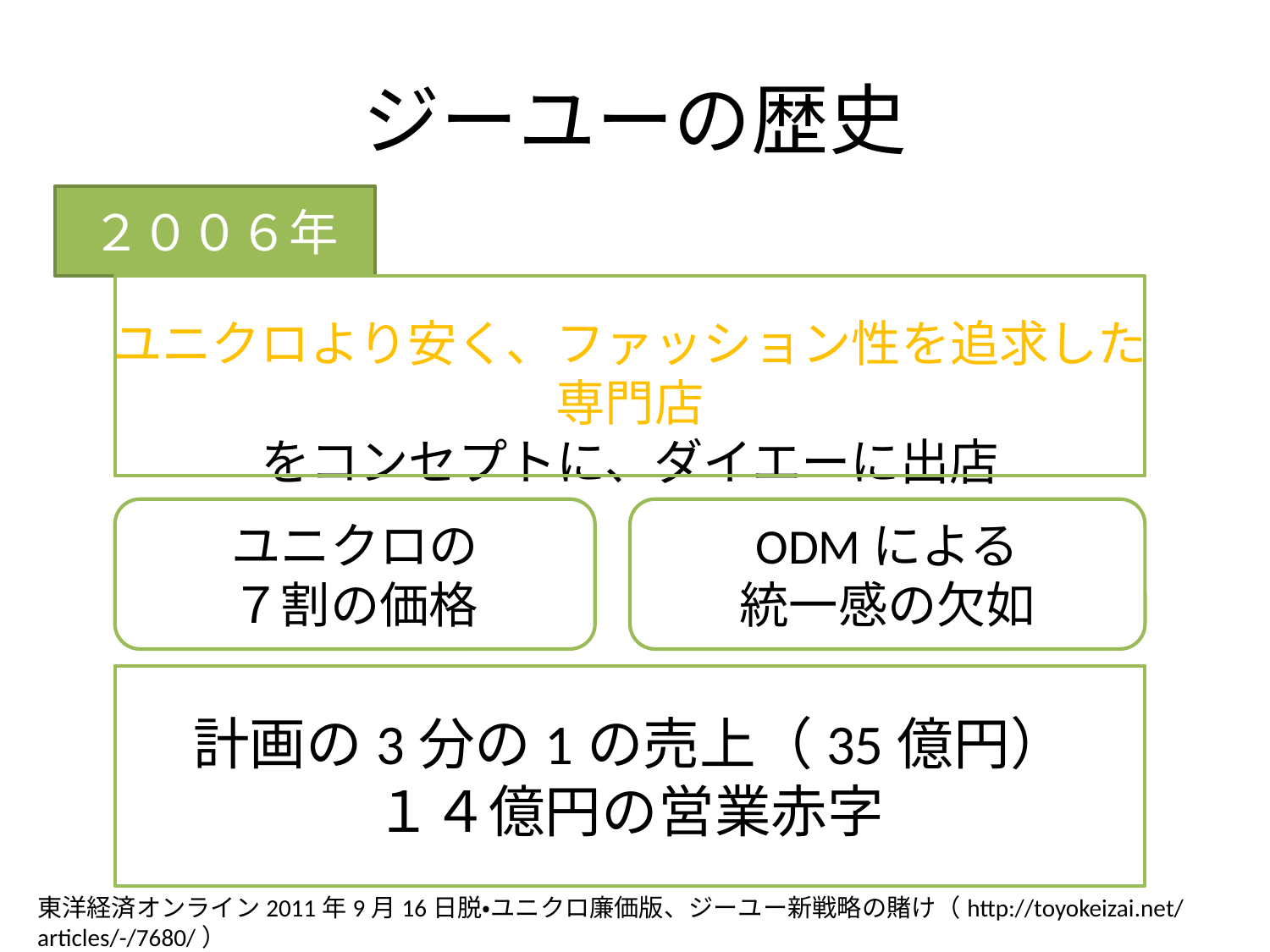

# ジーユーの歴史
２００６年

ユニクロより安く、ファッション性を追求した専門店
をコンセプトに、ダイエーに出店
ユニクロの
７割の価格
ODMによる
統一感の欠如
計画の3分の1の売上（35億円）
１４億円の営業赤字
東洋経済オンライン2011年9月16日脱・ユニクロ廉価版、ジーユー新戦略の賭け（http://toyokeizai.net/articles/-/7680/）